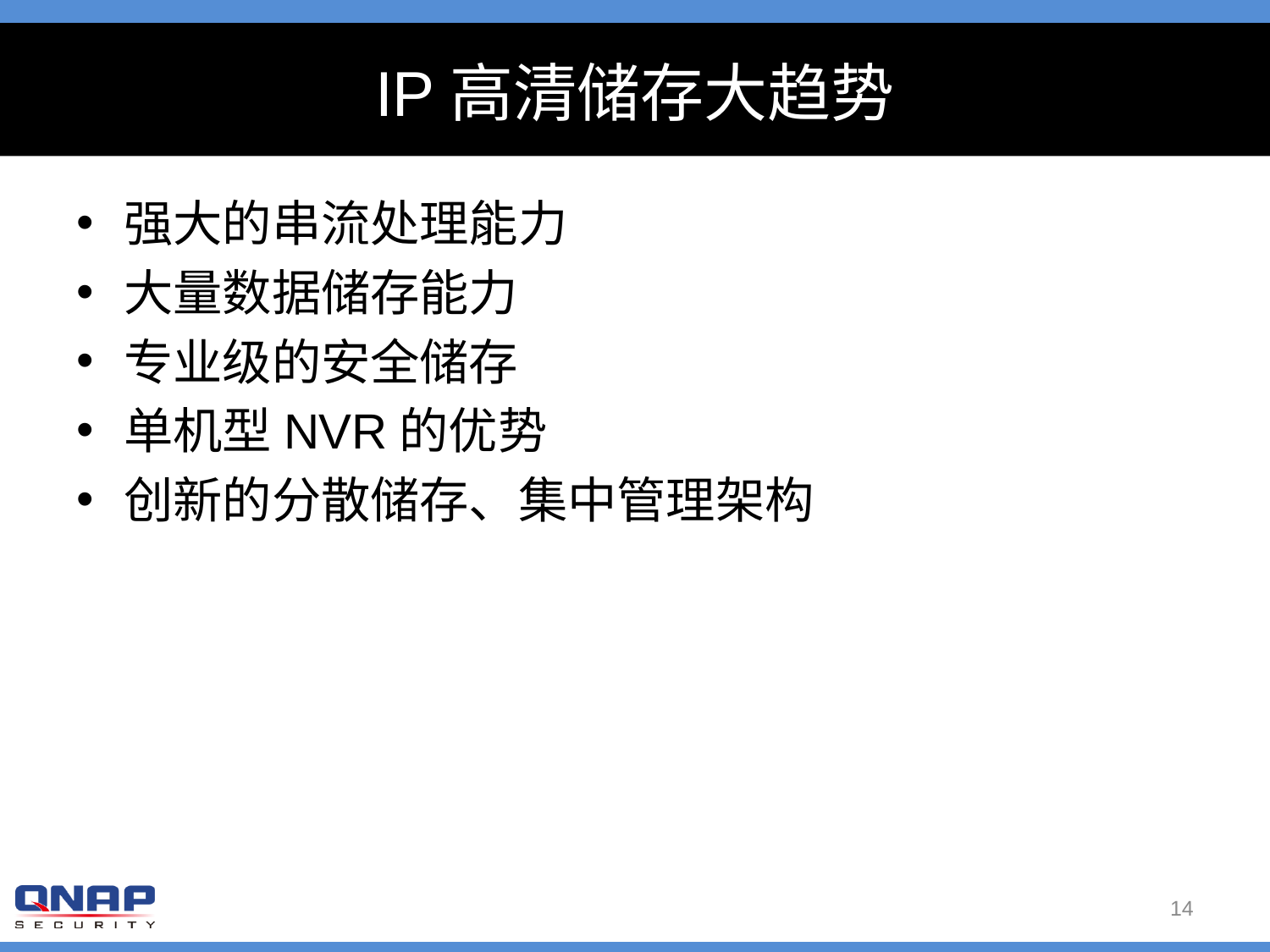

# IP高清储存大趋势
强大的串流处理能力
大量数据储存能力
专业级的安全储存
单机型NVR的优势
创新的分散储存、集中管理架构
14